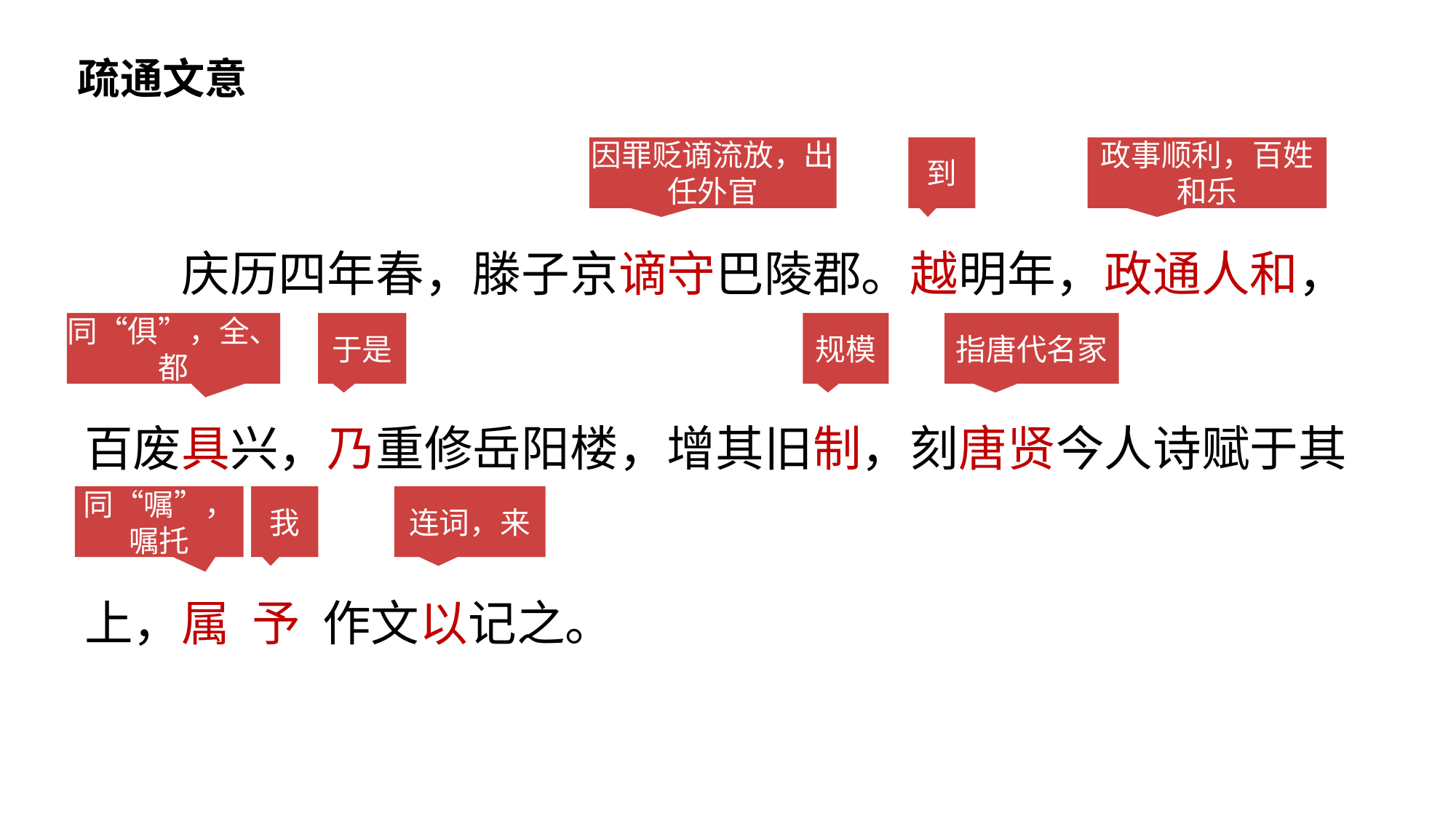

疏通文意
庆历四年春，滕子京谪守巴陵郡。越明年，政通人和，百废具兴，乃重修岳阳楼，增其旧制，刻唐贤今人诗赋于其上，属  予  作文以记之。
因罪贬谪流放，出任外官
到
政事顺利，百姓和乐
同“俱”，全、都
于是
规模
指唐代名家
同“嘱”，嘱托
我
连词，来